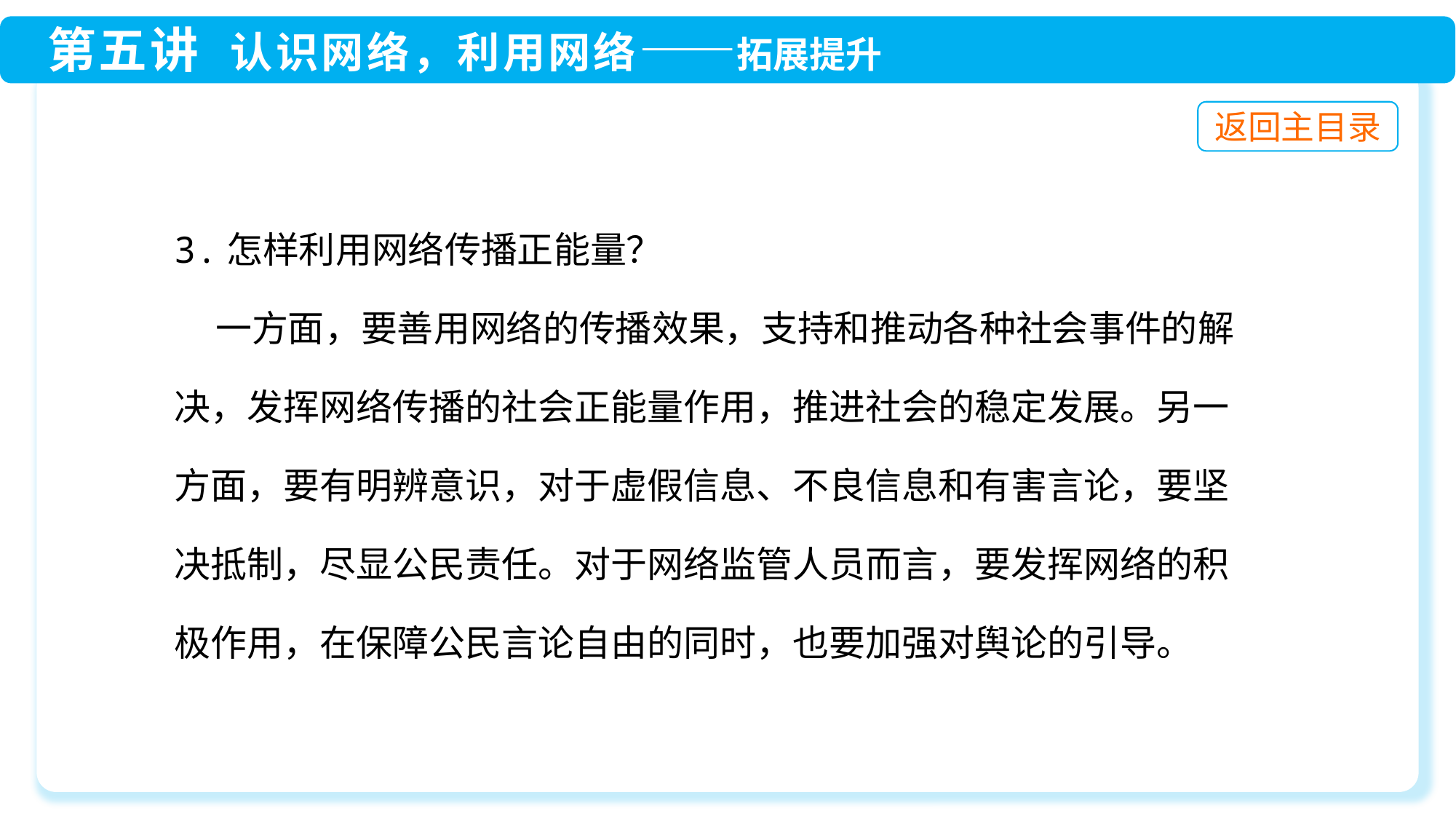

3.怎样利用网络传播正能量？
    一方面，要善用网络的传播效果，支持和推动各种社会事件的解决，发挥网络传播的社会正能量作用，推进社会的稳定发展。另一方面，要有明辨意识，对于虚假信息、不良信息和有害言论，要坚决抵制，尽显公民责任。对于网络监管人员而言，要发挥网络的积极作用，在保障公民言论自由的同时，也要加强对舆论的引导。